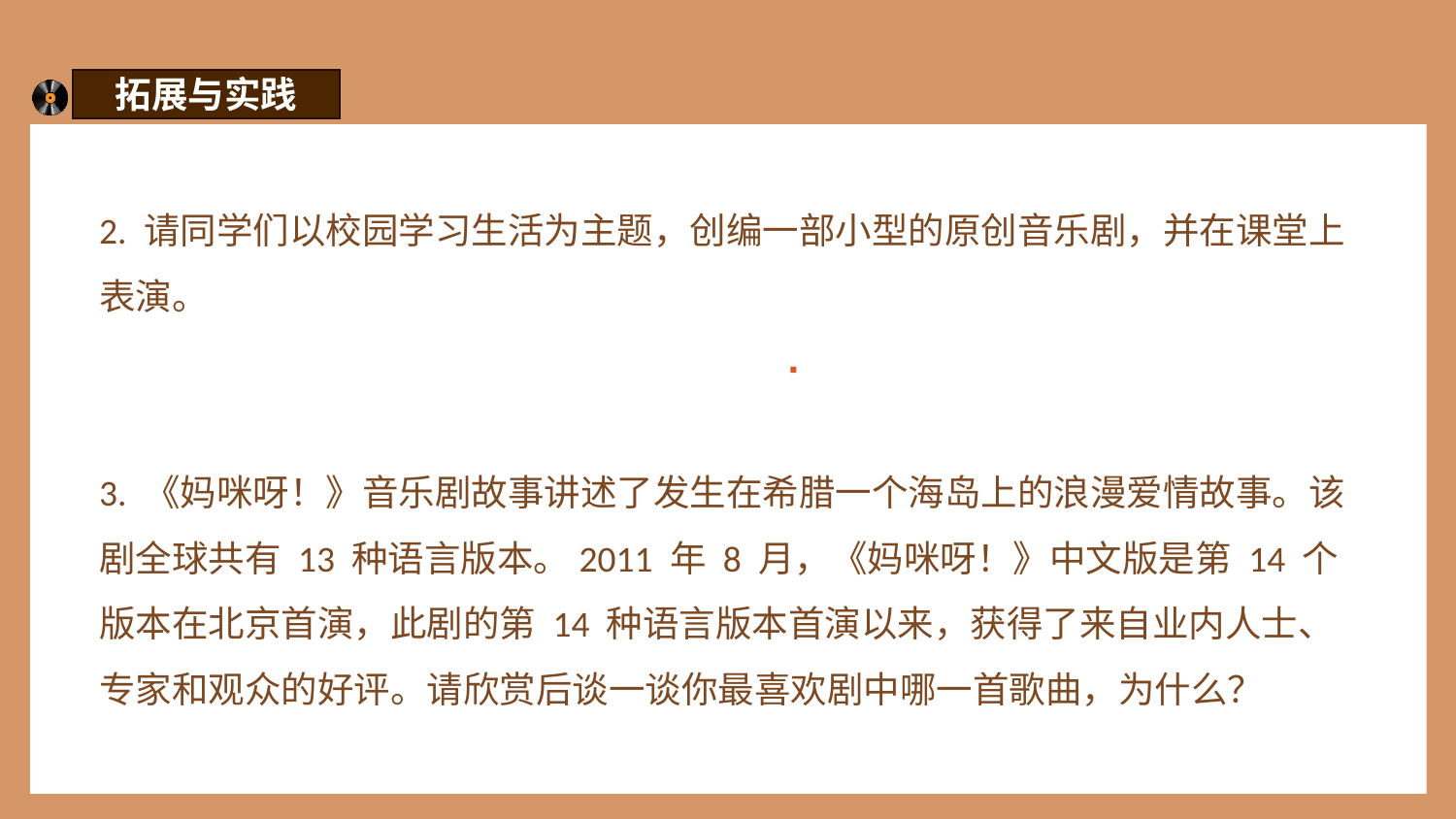

拓展与实践

2. 请同学们以校园学习生活为主题，创编一部小型的原创音乐剧，并在课堂上表演。

3. 《妈咪呀！》音乐剧故事讲述了发生在希腊一个海岛上的浪漫爱情故事。该剧全球共有 13 种语言版本。2011 年 8 月，《妈咪呀！》中文版是第 14 个版本在北京首演，此剧的第 14 种语言版本首演以来，获得了来自业内人士、专家和观众的好评。请欣赏后谈一谈你最喜欢剧中哪一首歌曲，为什么？